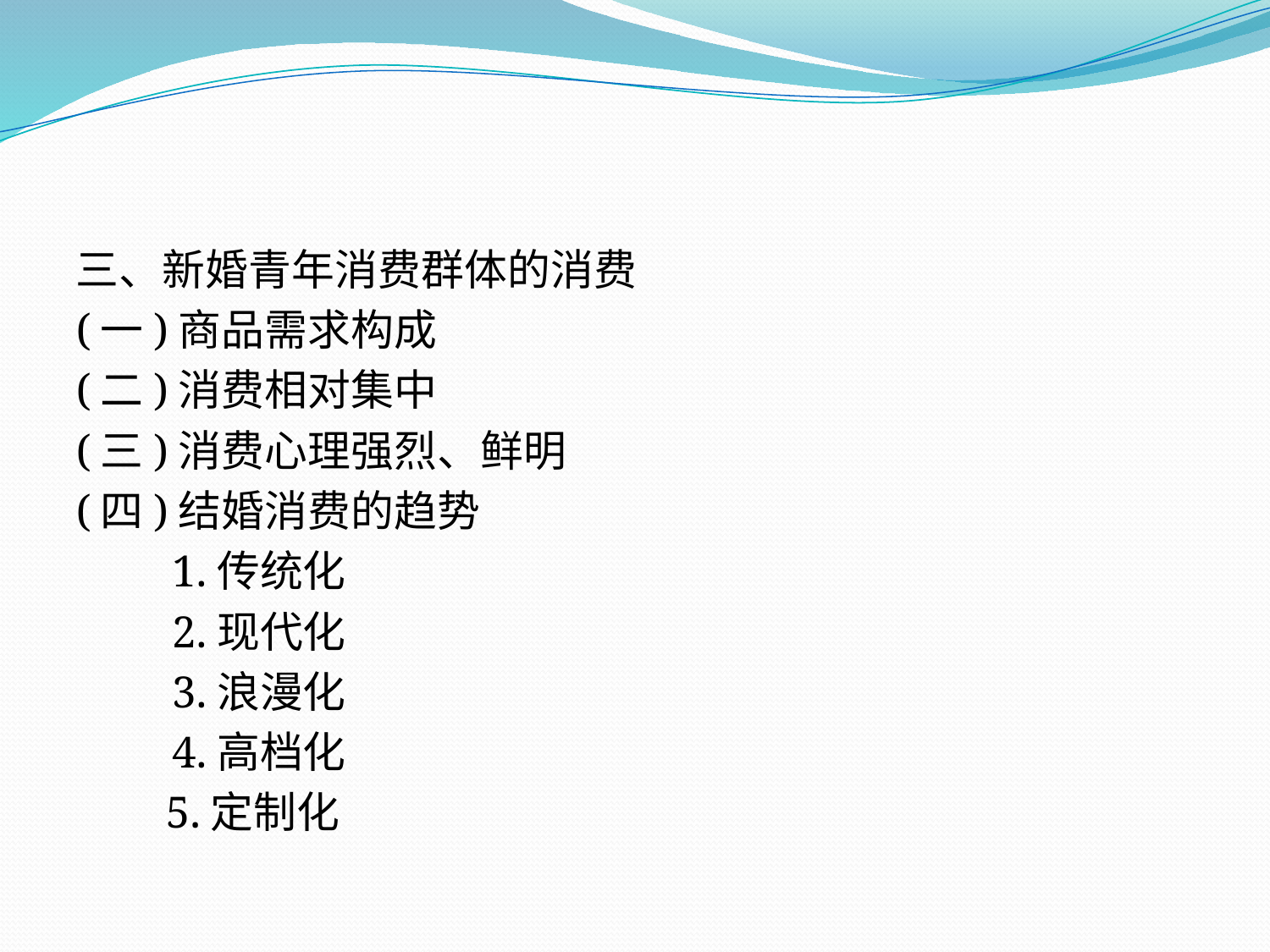

三、新婚青年消费群体的消费
(一)商品需求构成
(二)消费相对集中
(三)消费心理强烈、鲜明
(四)结婚消费的趋势
　　1.传统化
　　2.现代化
　　3.浪漫化
　　4.高档化
        5.定制化